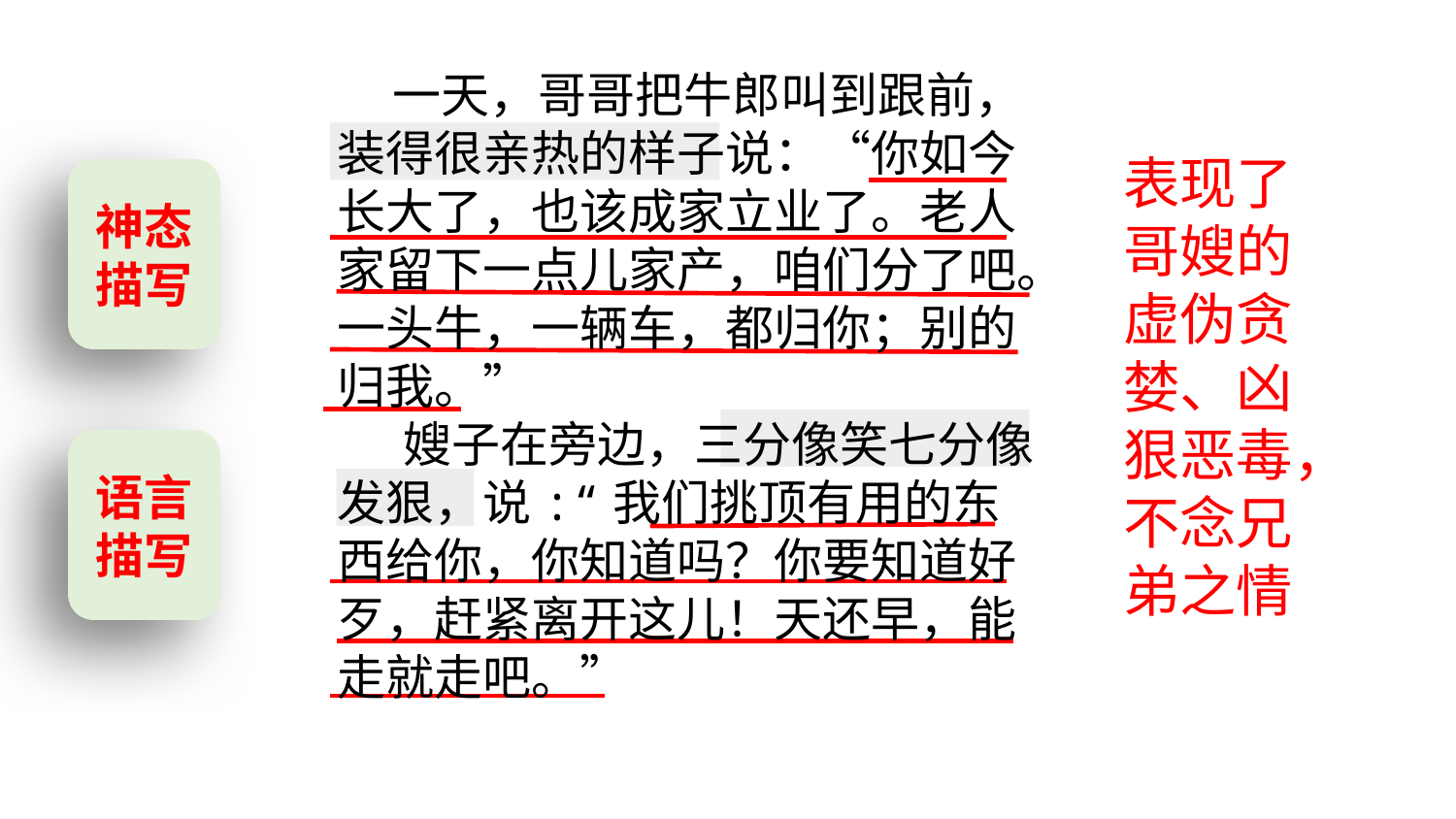

一天，哥哥把牛郎叫到跟前，装得很亲热的样子说：“你如今长大了，也该成家立业了。老人家留下一点儿家产，咱们分了吧。一头牛，一辆车，都归你；别的归我。”
     嫂子在旁边，三分像笑七分像发狠，说:“我们挑顶有用的东西给你，你知道吗？你要知道好歹，赶紧离开这儿！天还早，能走就走吧。”

表现了哥嫂的虚伪贪婪、凶狠恶毒，不念兄弟之情
神态描写

语言描写